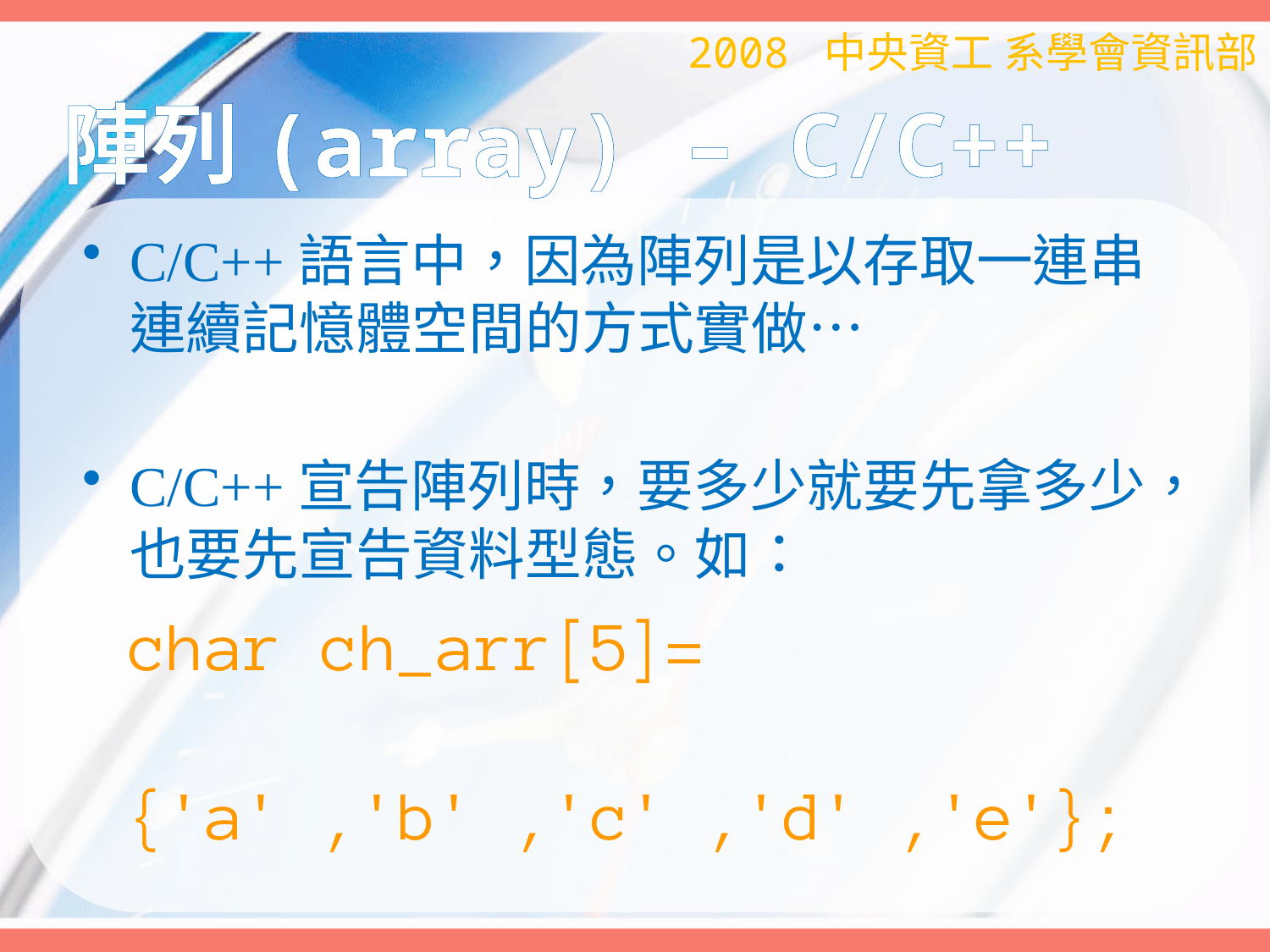

2008 中央資工 系學會資訊部
# 陣列(array) – C/C++

C/C++語言中，因為陣列是以存取一連串連續記憶體空間的方式實做…

C/C++宣告陣列時，要多少就要先拿多少，也要先宣告資料型態。如：
	char ch_arr[5]=
	{'a' ,'b' ,'c' ,'d' ,'e'};